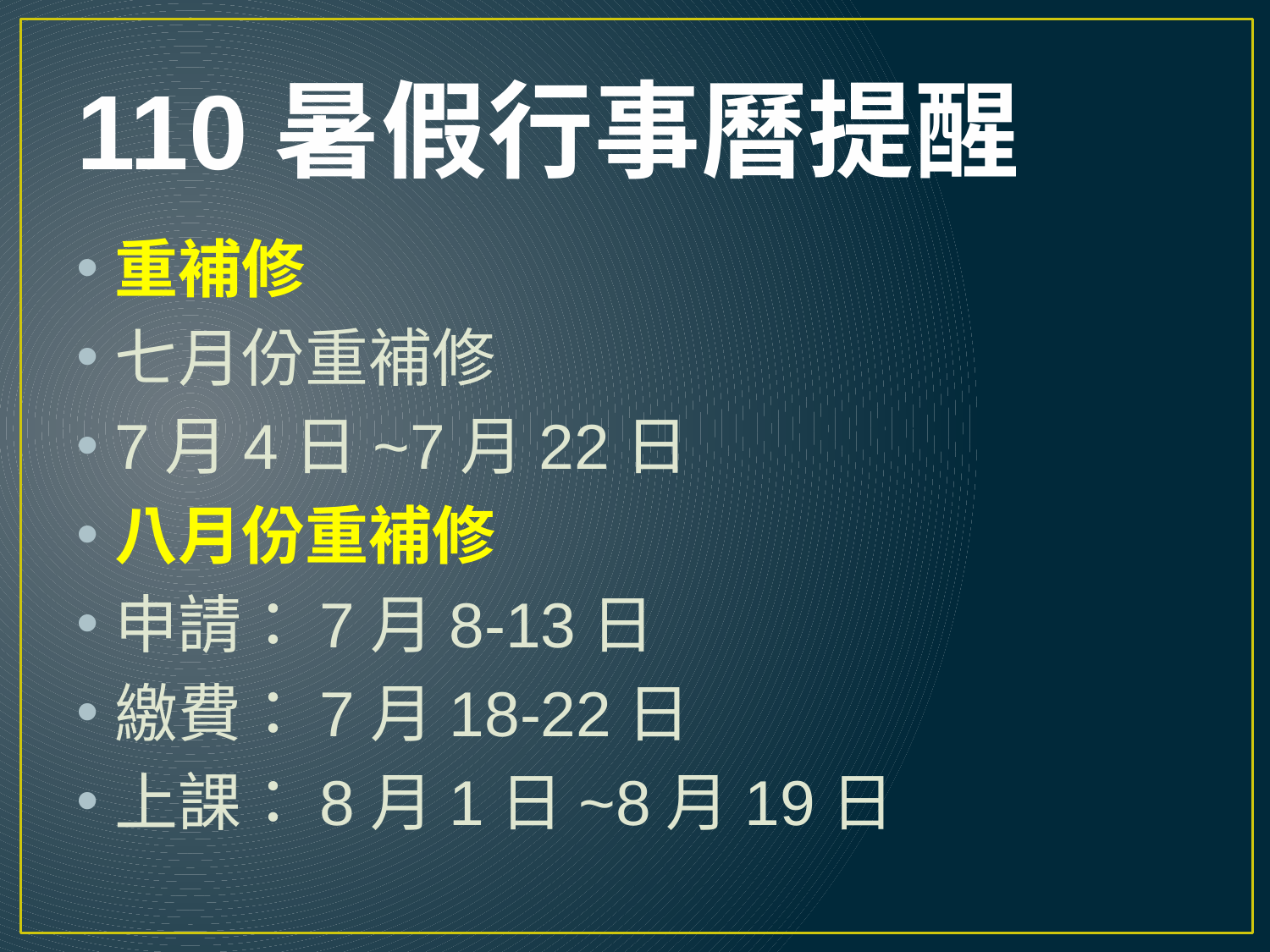

# 110暑假行事曆提醒
重補修
七月份重補修
7月4日~7月22日
八月份重補修
申請：7月8-13日
繳費：7月18-22日
上課：8月1日~8月19日